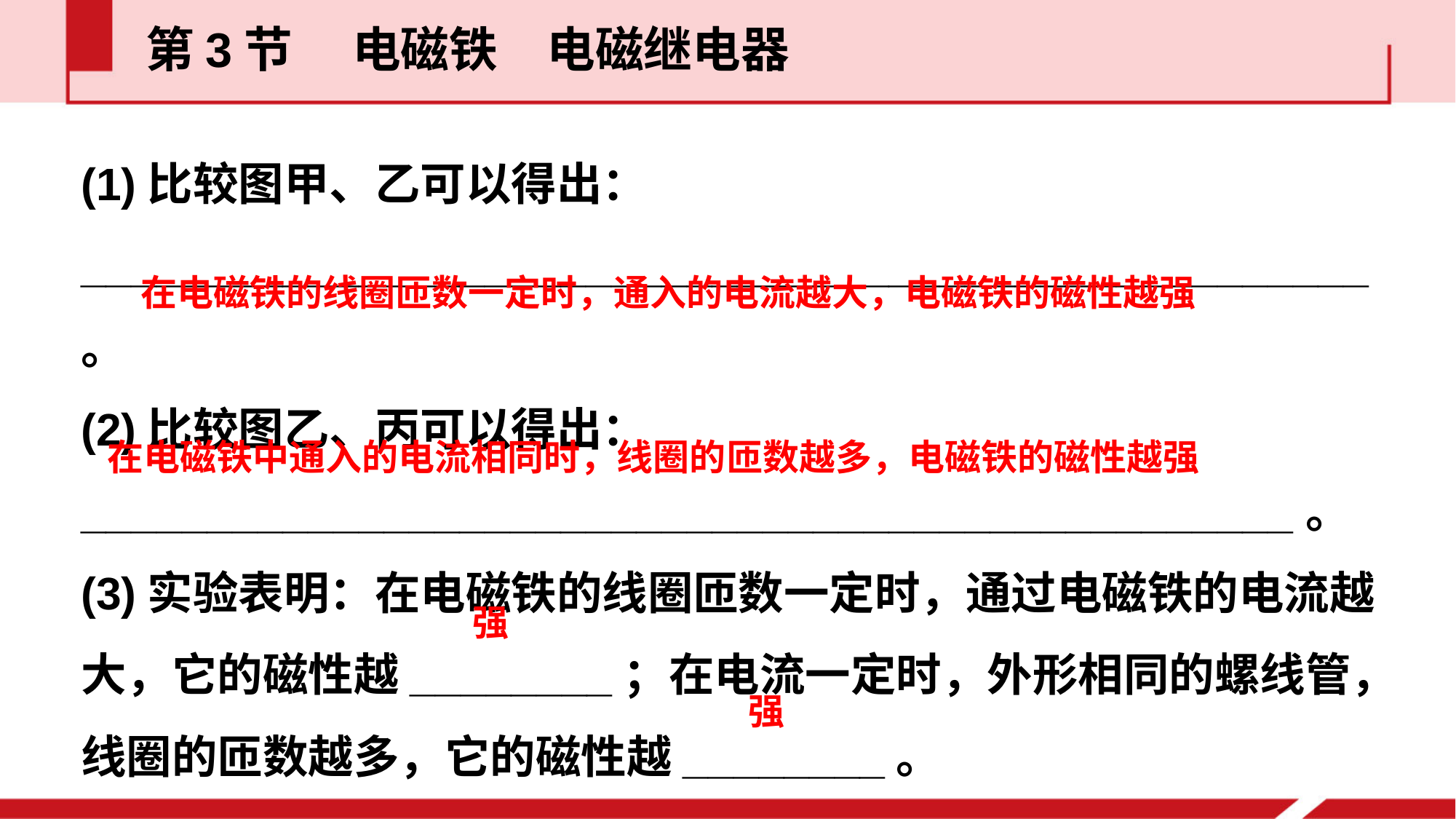

第3节  电磁铁　电磁继电器
(1)比较图甲、乙可以得出：
___________________________________________________。
(2)比较图乙、丙可以得出：
________________________________________________。
(3)实验表明：在电磁铁的线圈匝数一定时，通过电磁铁的电流越大，它的磁性越________；在电流一定时，外形相同的螺线管，线圈的匝数越多，它的磁性越________。
在电磁铁的线圈匝数一定时，通入的电流越大，电磁铁的磁性越强
在电磁铁中通入的电流相同时，线圈的匝数越多，电磁铁的磁性越强
强
强